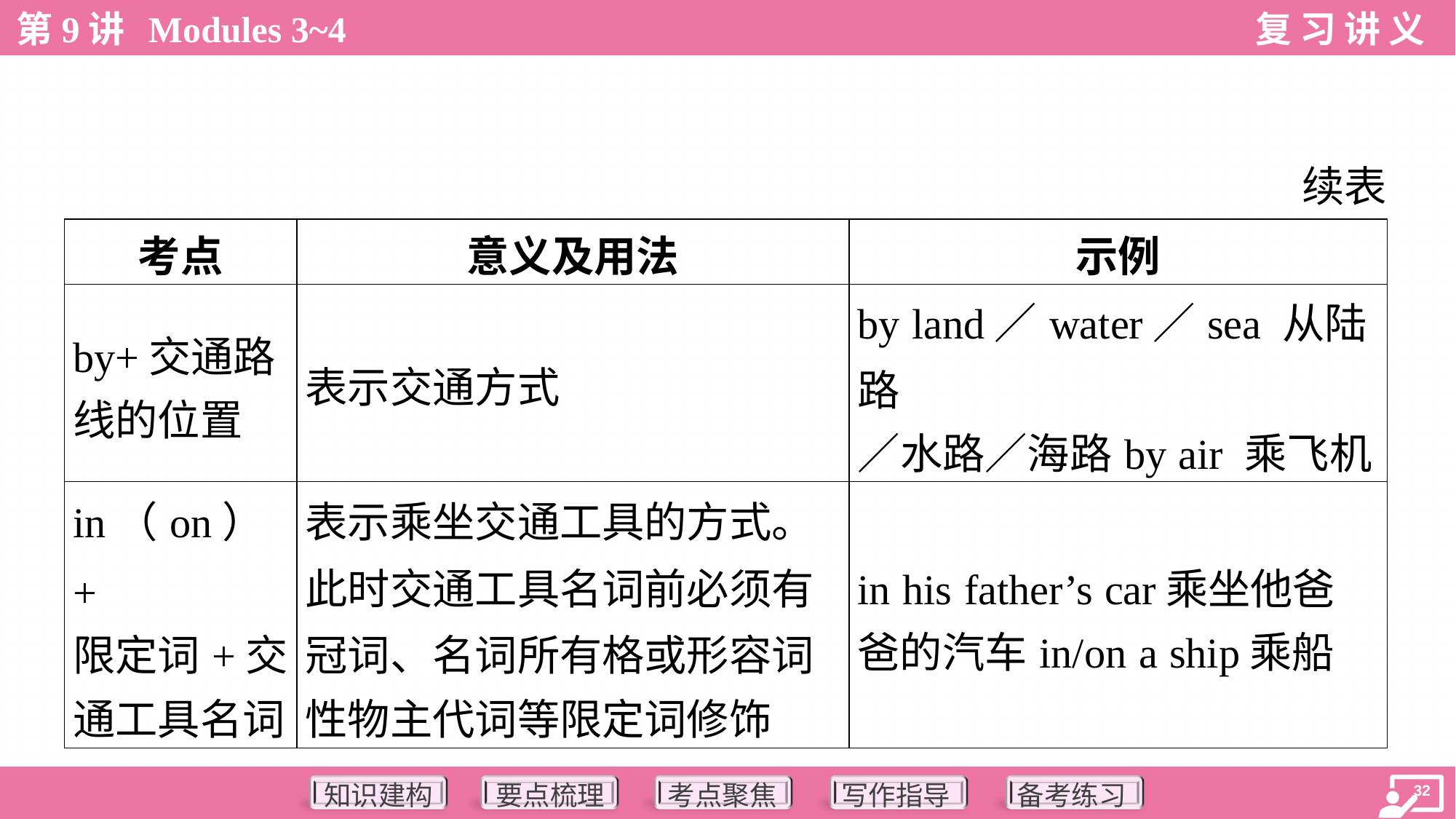

续表
| 考点 | 意义及用法 | 示例 |
| --- | --- | --- |
| by+交通路 线的位置 | 表示交通方式 | by land／water／sea 从陆路 ／水路／海路by air 乘飞机 |
| in（on）+ 限定词+交 通工具名词 | 表示乘坐交通工具的方式。 此时交通工具名词前必须有 冠词、名词所有格或形容词 性物主代词等限定词修饰 | in his father’s car乘坐他爸 爸的汽车in/on a ship乘船 |